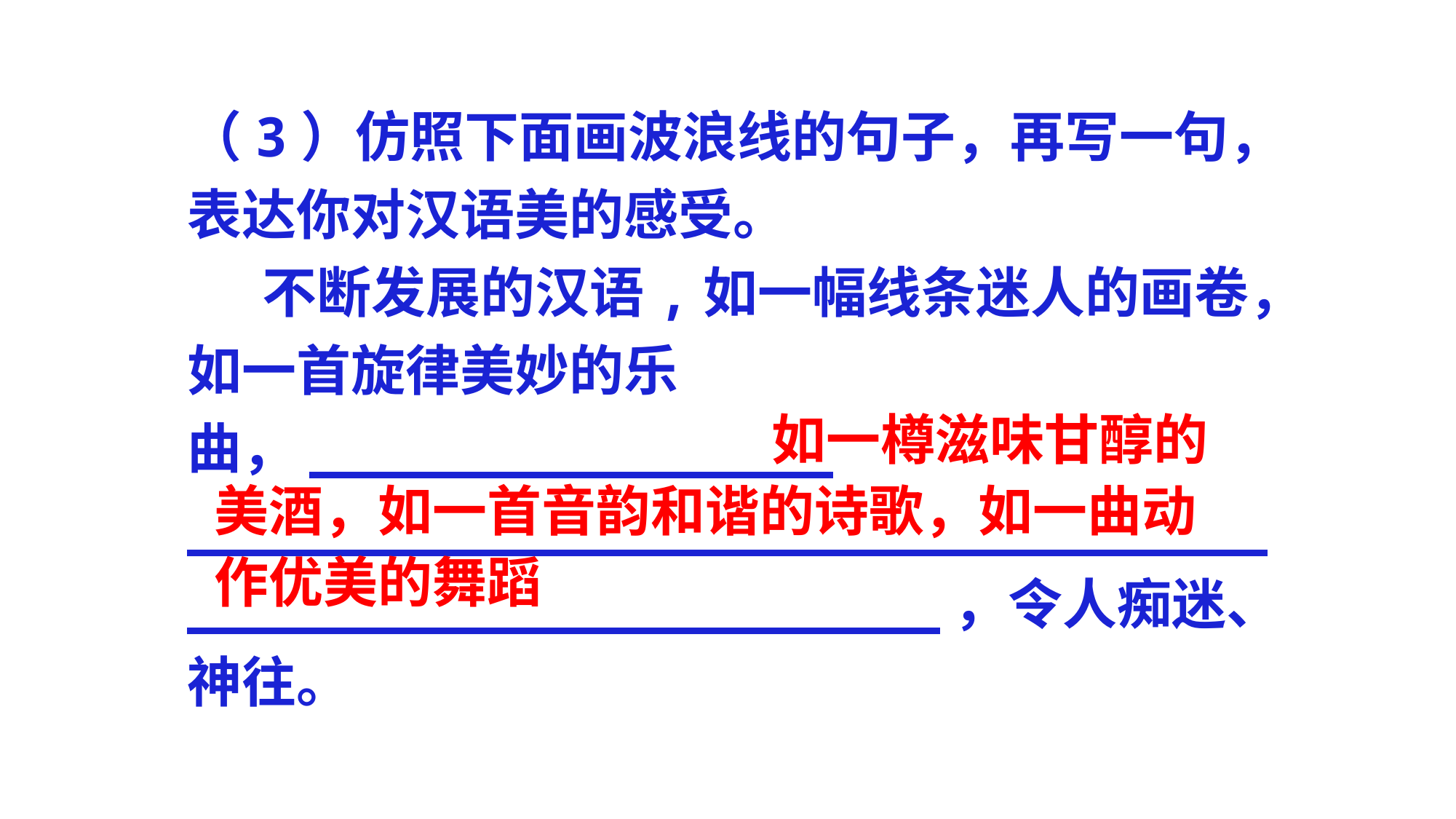

（3）仿照下面画波浪线的句子，再写一句，表达你对汉语美的感受。
     不断发展的汉语,如一幅线条迷人的画卷，如一首旋律美妙的乐曲，________________
________________________________________________________，令人痴迷、神往。
                                            如一樽滋味甘醇的美酒，如一首音韵和谐的诗歌，如一曲动作优美的舞蹈